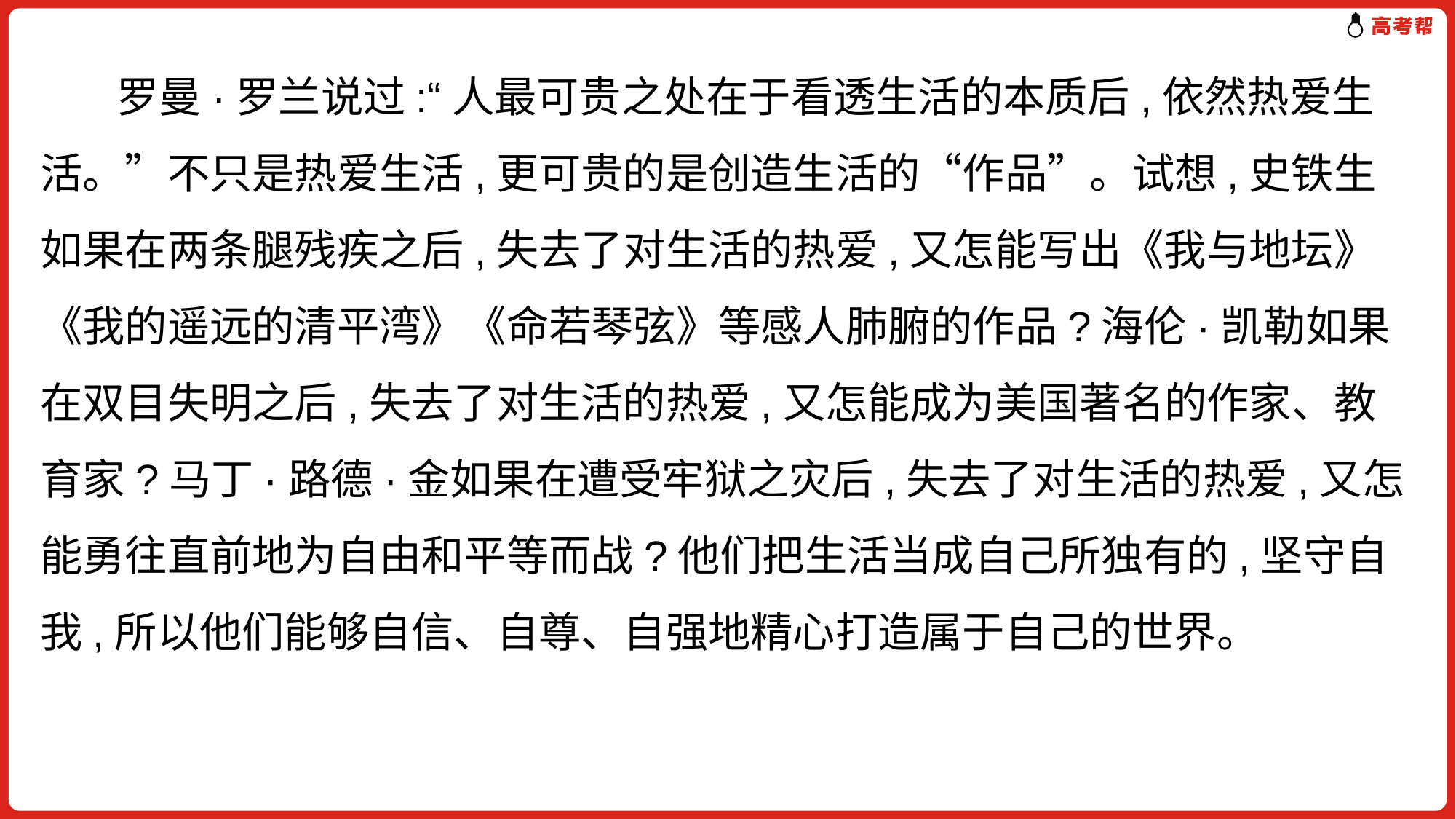

罗曼·罗兰说过:“人最可贵之处在于看透生活的本质后,依然热爱生活。”不只是热爱生活,更可贵的是创造生活的“作品”。试想,史铁生如果在两条腿残疾之后,失去了对生活的热爱,又怎能写出《我与地坛》《我的遥远的清平湾》《命若琴弦》等感人肺腑的作品?海伦·凯勒如果在双目失明之后,失去了对生活的热爱,又怎能成为美国著名的作家、教育家?马丁·路德·金如果在遭受牢狱之灾后,失去了对生活的热爱,又怎能勇往直前地为自由和平等而战?他们把生活当成自己所独有的,坚守自我,所以他们能够自信、自尊、自强地精心打造属于自己的世界。